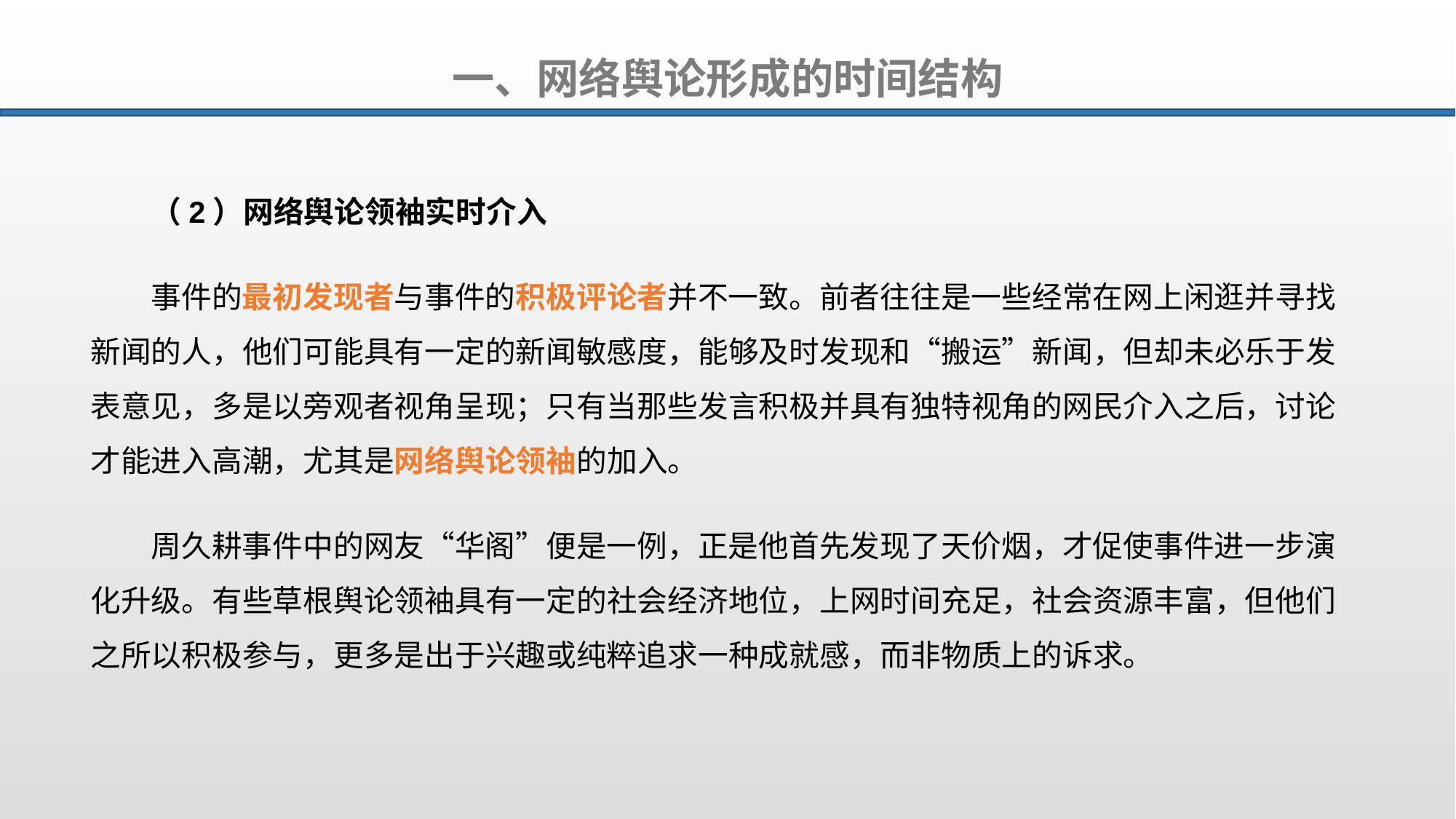

一、网络舆论形成的时间结构

（2）网络舆论领袖实时介入
事件的最初发现者与事件的积极评论者并不一致。前者往往是一些经常在网上闲逛并寻找新闻的人，他们可能具有一定的新闻敏感度，能够及时发现和“搬运”新闻，但却未必乐于发表意见，多是以旁观者视角呈现；只有当那些发言积极并具有独特视角的网民介入之后，讨论才能进入高潮，尤其是网络舆论领袖的加入。
周久耕事件中的网友“华阁”便是一例，正是他首先发现了天价烟，才促使事件进一步演化升级。有些草根舆论领袖具有一定的社会经济地位，上网时间充足，社会资源丰富，但他们之所以积极参与，更多是出于兴趣或纯粹追求一种成就感，而非物质上的诉求。